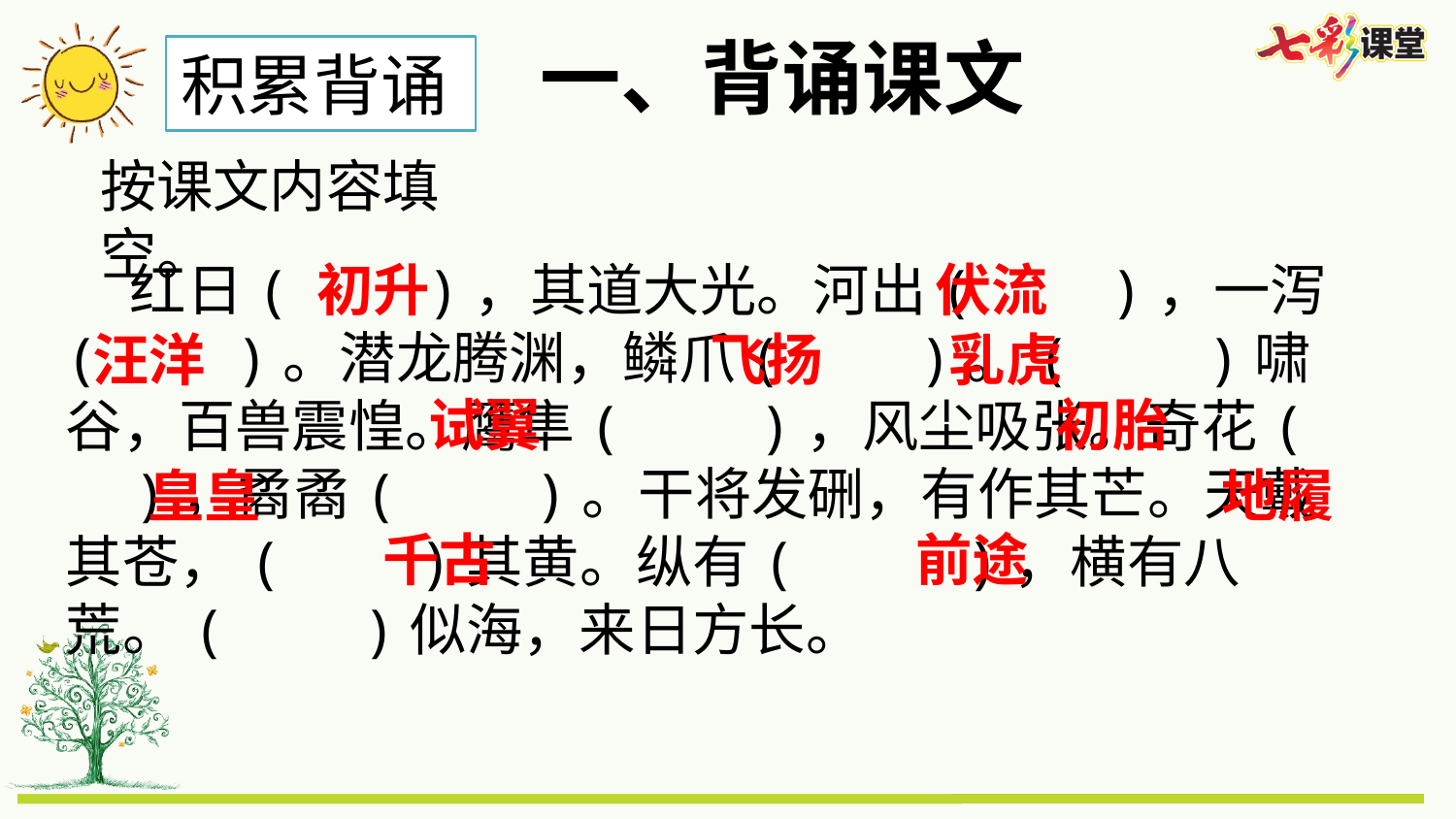

一、背诵课文
积累背诵
按课文内容填空。
    红日(    )，其道大光。河出(    )，一泻(    )。潜龙腾渊，鳞爪(    )。(    )啸谷，百兽震惶。鹰隼(    )，风尘吸张。奇花(    )，矞矞(    )。干将发硎，有作其芒。天戴其苍，(    )其黄。纵有(     )，横有八荒。(    )似海，来日方长。
初升
伏流
汪洋
飞扬
乳虎
试翼
初胎
皇皇
地履
千古
前途